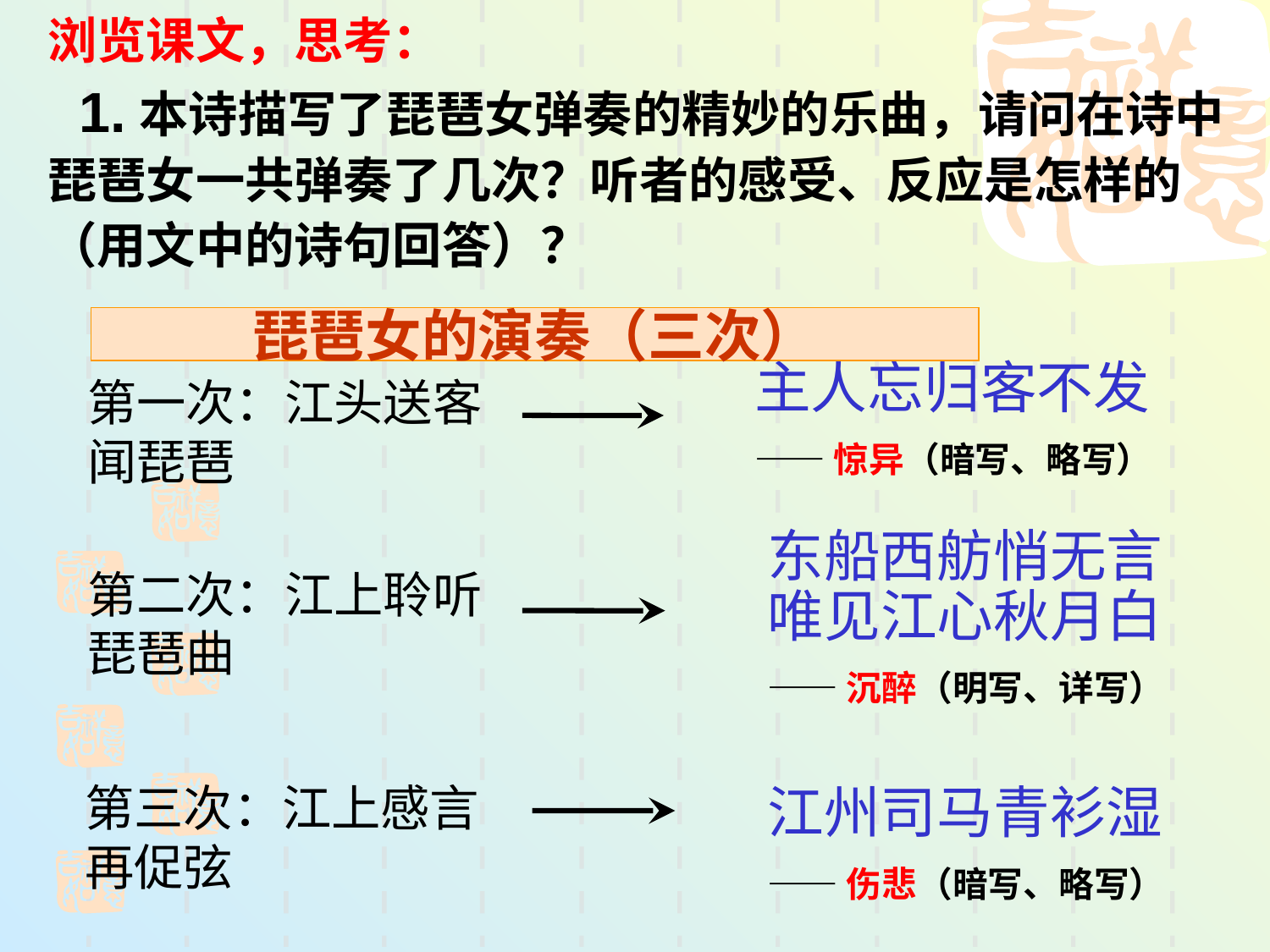

浏览课文，思考：
  1.本诗描写了琵琶女弹奏的精妙的乐曲，请问在诗中琵琶女一共弹奏了几次？听者的感受、反应是怎样的（用文中的诗句回答）？
琵琶女的演奏（三次）
主人忘归客不发
——惊异（暗写、略写）
第一次：江头送客闻琵琶

东船西舫悄无言
唯见江心秋月白
——沉醉（明写、详写）
第二次：江上聆听琵琶曲

第三次：江上感言再促弦
江州司马青衫湿
——伤悲（暗写、略写）